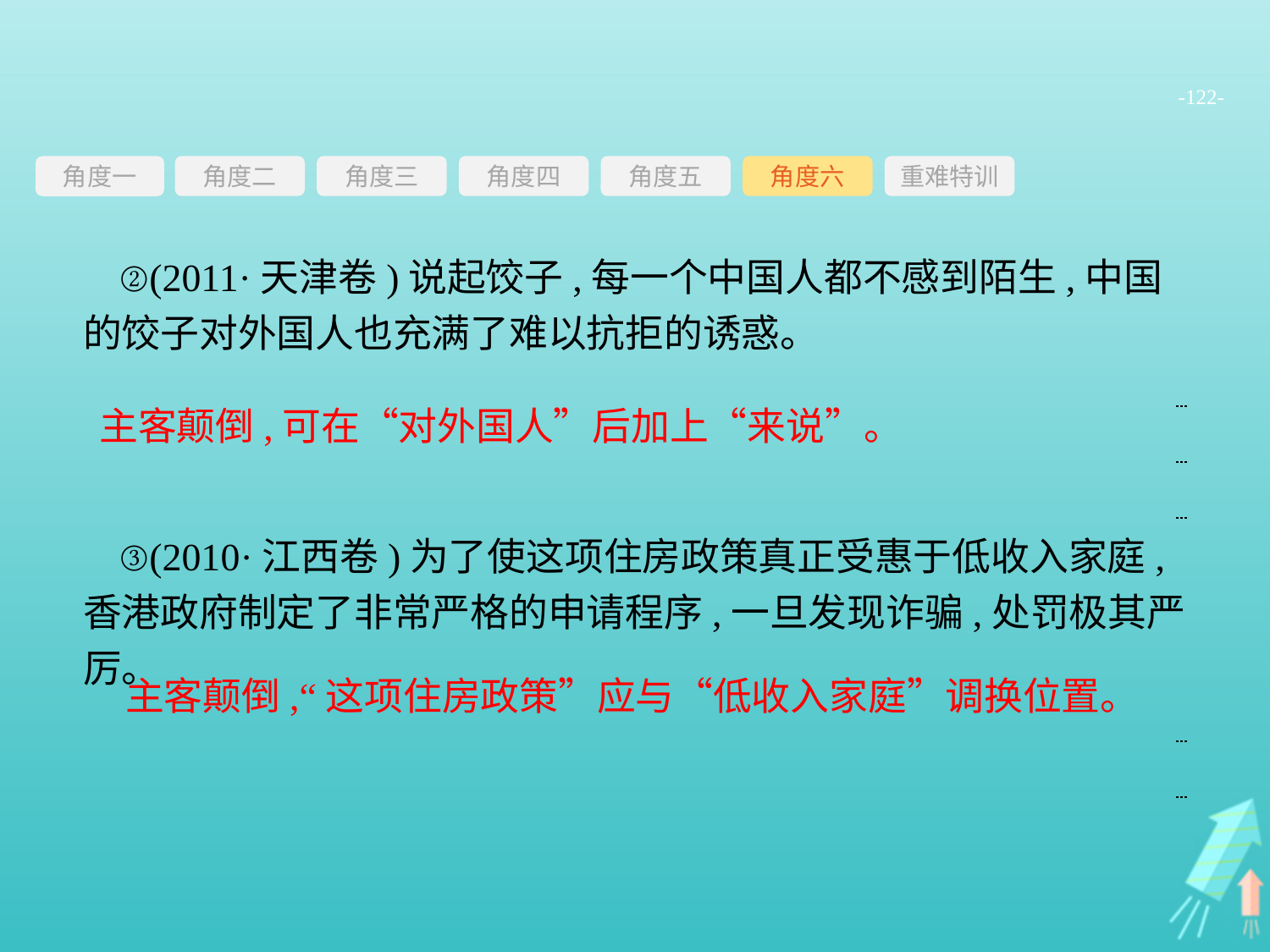

-122-
角度三
角度四
角度五
角度六
重难特训
角度二
角度一
②(2011·天津卷)说起饺子,每一个中国人都不感到陌生,中国的饺子对外国人也充满了难以抗拒的诱惑。

③(2010·江西卷)为了使这项住房政策真正受惠于低收入家庭,香港政府制定了非常严格的申请程序,一旦发现诈骗,处罚极其严厉。

主客颠倒,可在“对外国人”后加上“来说”。
主客颠倒,“这项住房政策”应与“低收入家庭”调换位置。